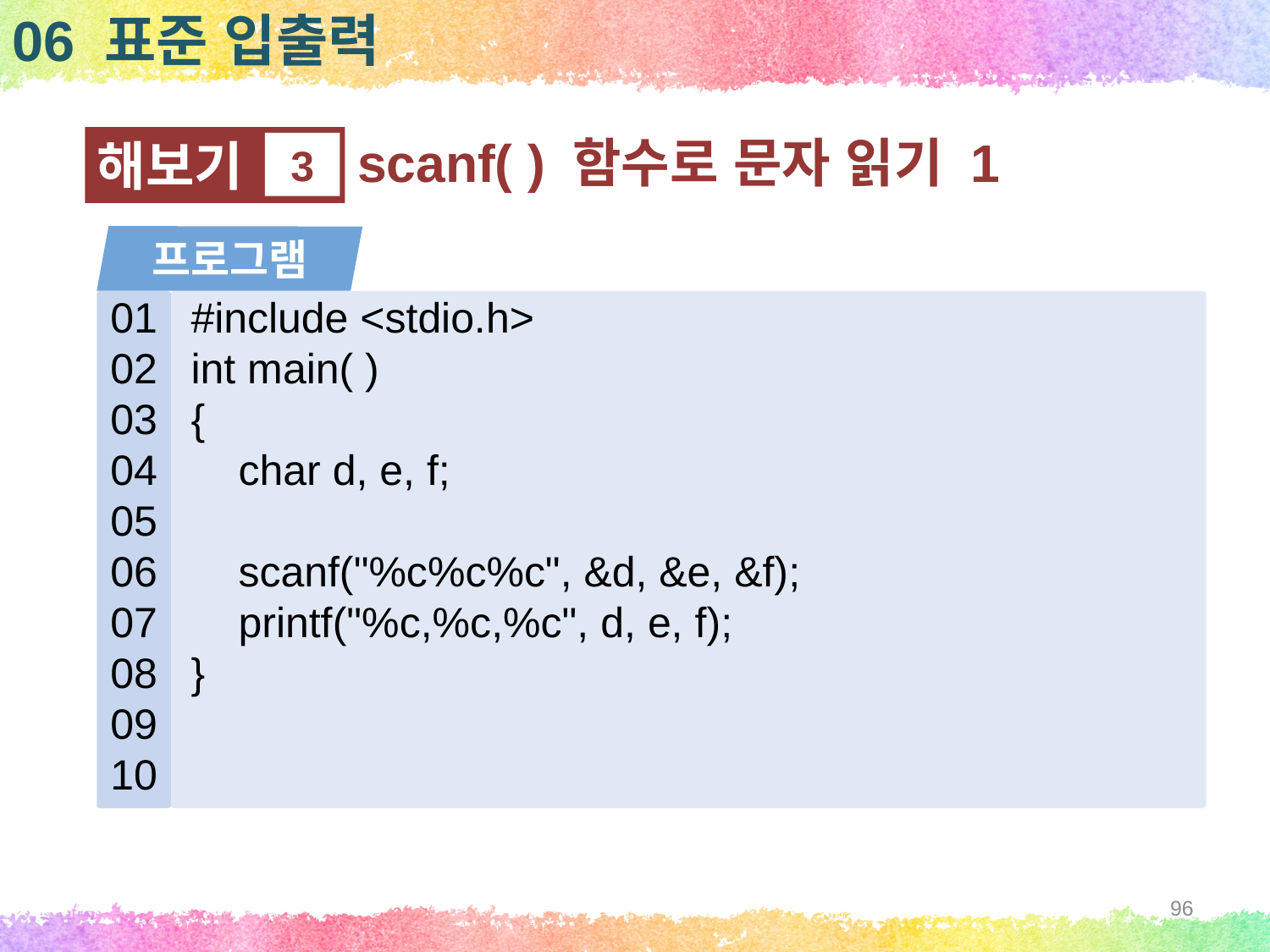

06 표준 입출력
scanf( ) 함수로 문자 읽기 1
해보기
3
프로그램
01
02
03
04
05
06
07
08
09
10
#include <stdio.h>
int main( )
{
    char d, e, f;

    scanf("%c%c%c", &d, &e, &f);
    printf("%c,%c,%c", d, e, f);
}
96